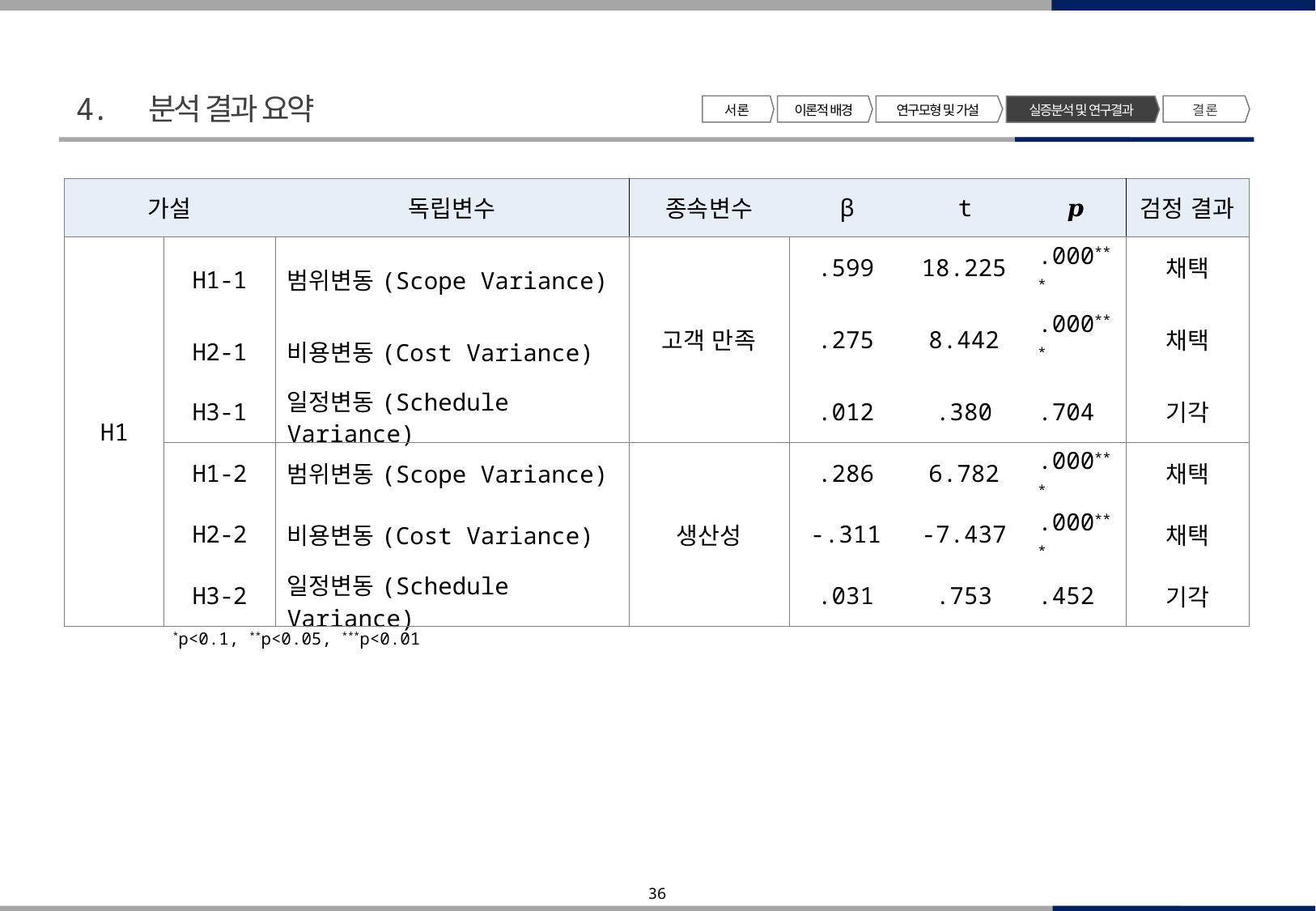

4.  분석 결과 요약
서  론
이론적 배경
연구모형 및 가설
결 론
실증분석 및 연구결과
| 가설 |  | 독립변수 | 종속변수 | β | t | 𝒑 | 검정 결과 |
| --- | --- | --- | --- | --- | --- | --- | --- |
| H1 | H1-1 | 범위변동(Scope Variance) | 고객 만족 | .599 | 18.225 | .000\*\*\* | 채택 |
|  |  |  |  | .275 | 8.442 | .000\*\*\* | 채택 |
|  | H2-1 | 비용변동(Cost Variance) |  | .597 | 1.281 | .202 | 기각 |
|  | H3-1 | 일정변동(Schedule Variance) |  | .012 | .380 | .704 | 기각 |
| H2 | H1-2 | 범위변동(Scope Variance) |  | .286 | 6.782 | .000\*\*\* | 채택 |
|  | H2-2 | 비용변동(Cost Variance) | 생산성 | -.311 | -7.437 | .000\*\*\* | 채택 |
|  | H3-2 | 일정변동(Schedule Variance) |  | .031 | .753 | .452 | 기각 |
*p<0.1, **p<0.05, ***p<0.01